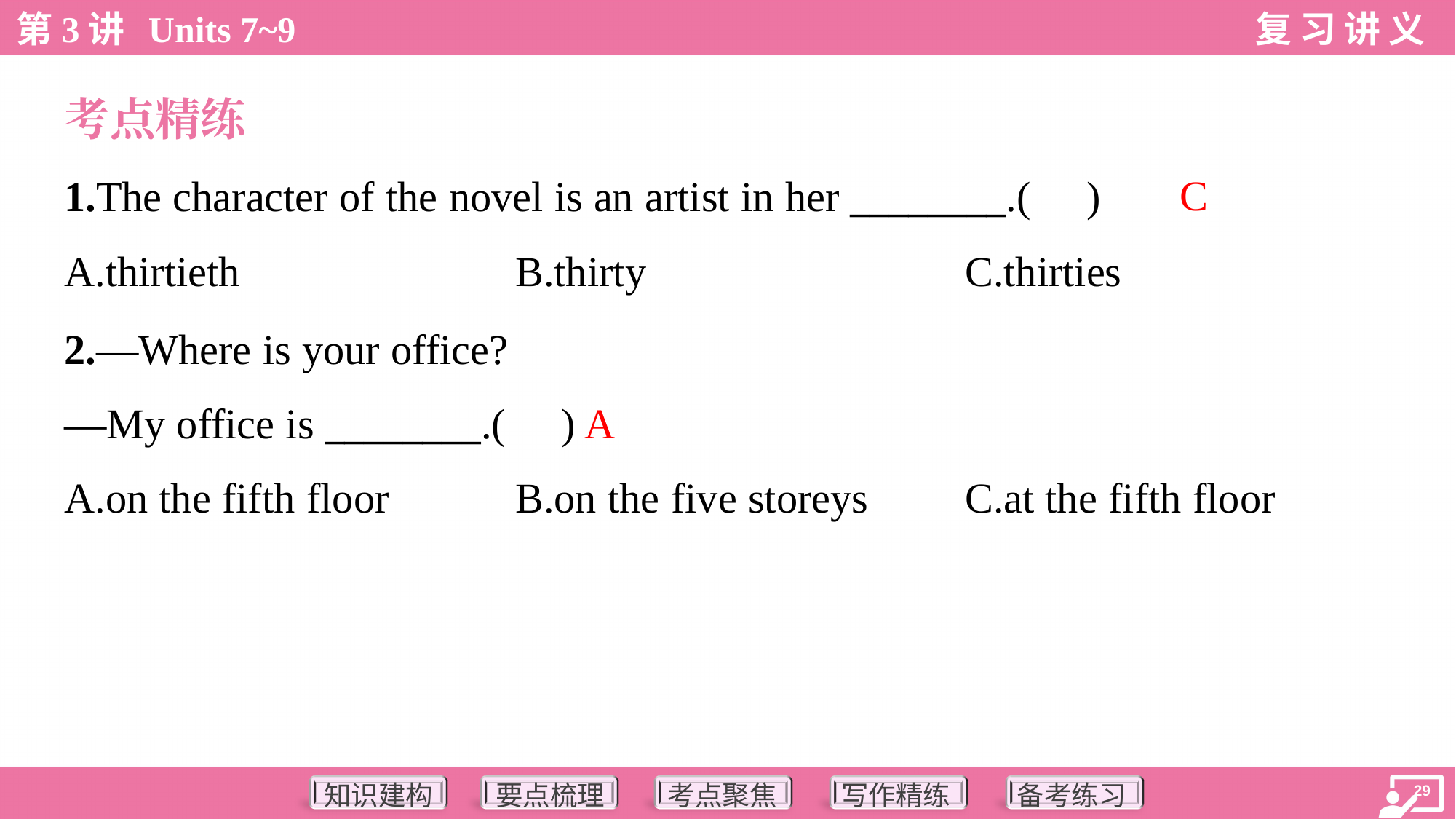

考点精练
C
1.The character of the novel is an artist in her ________.(     )
A.thirtieth	B.thirty	C.thirties
2.—Where is your office?
—My office is ________.(     )
A
A.on the fifth floor	B.on the five storeys	C.at the fifth floor